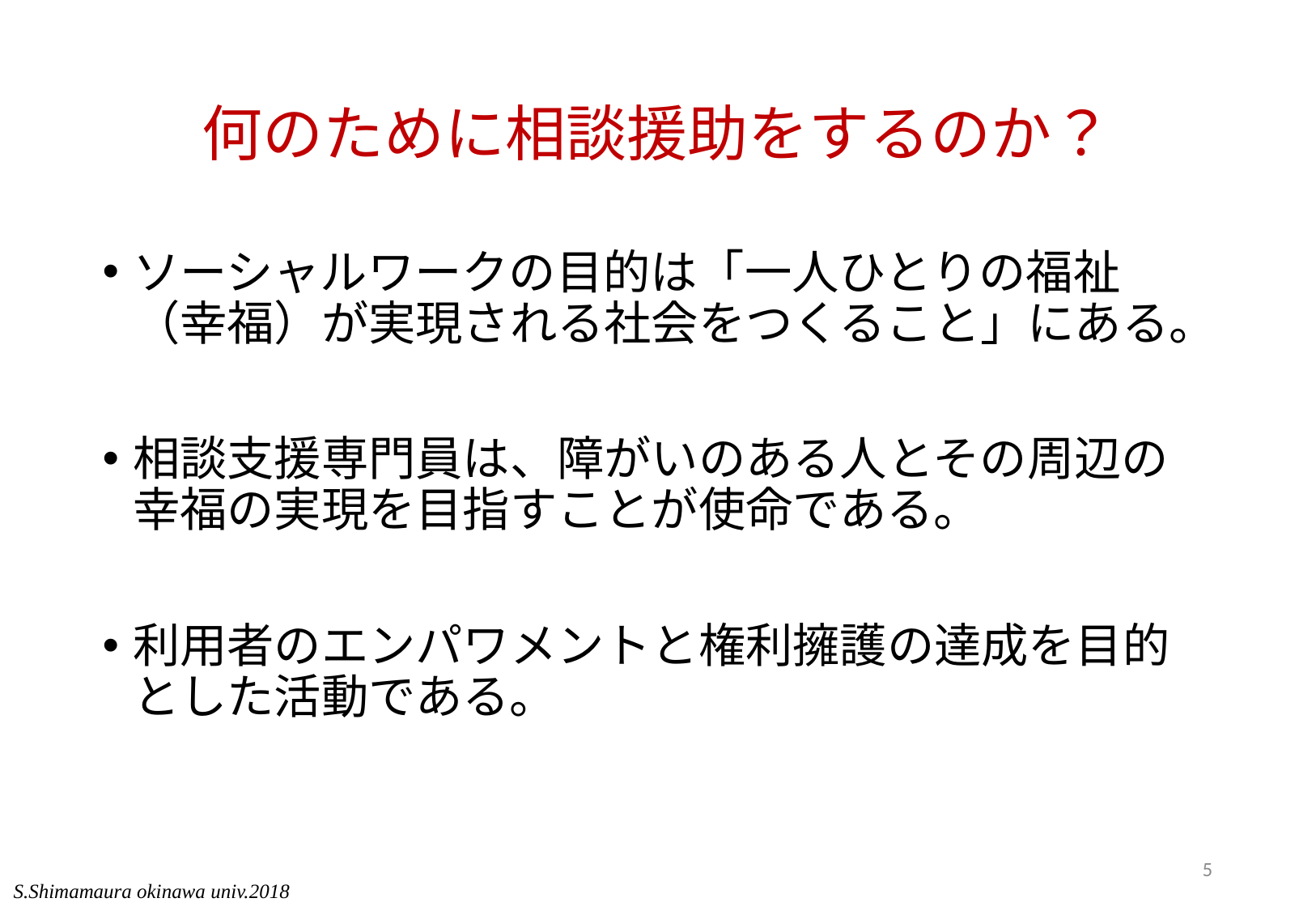

# 何のために相談援助をするのか？
ソーシャルワークの目的は「一人ひとりの福祉（幸福）が実現される社会をつくること」にある。

相談支援専門員は、障がいのある人とその周辺の幸福の実現を目指すことが使命である。

利用者のエンパワメントと権利擁護の達成を目的とした活動である。

5
S.Shimamaura okinawa univ.2018